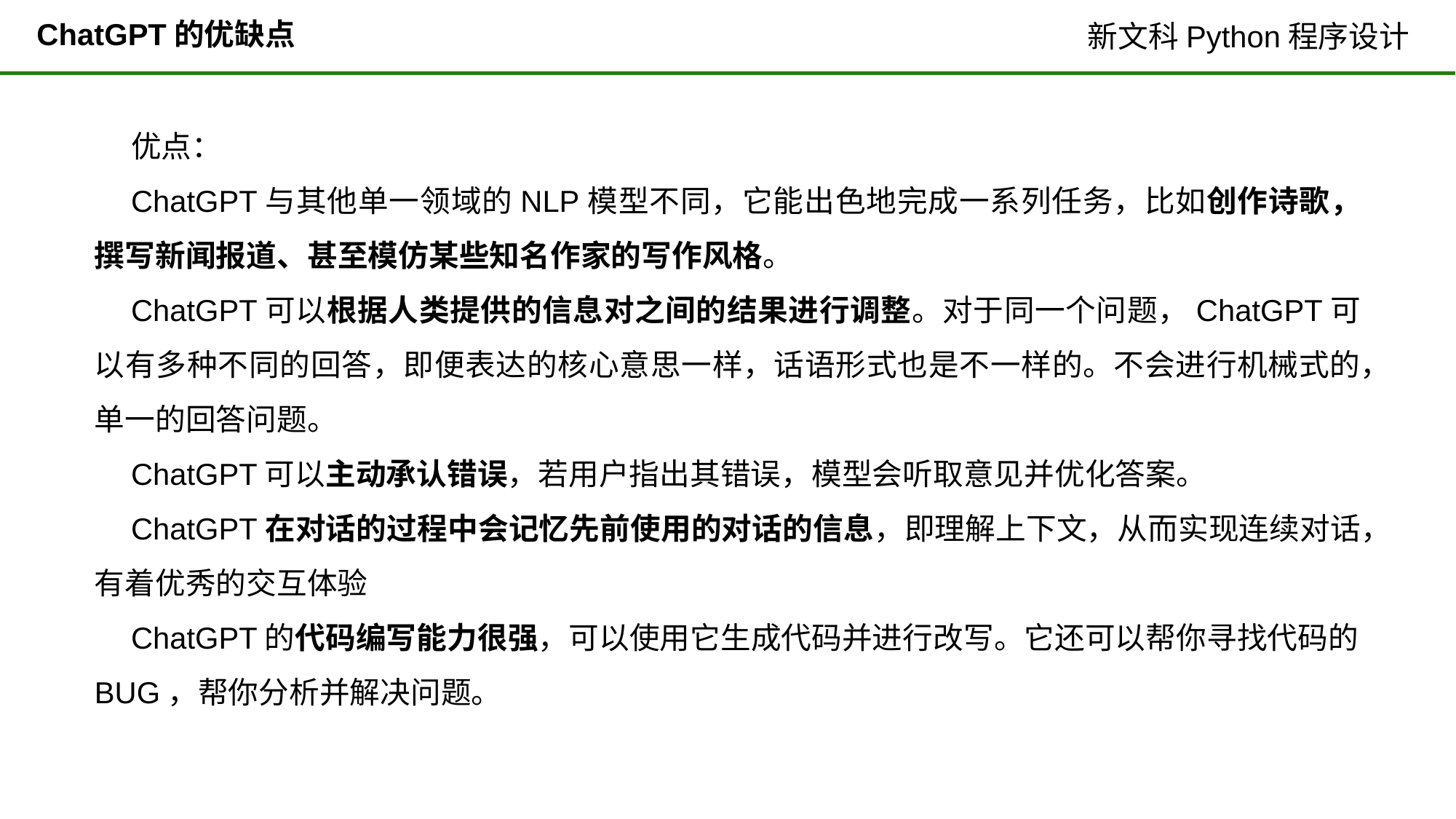

# ChatGPT的优缺点
优点：
ChatGPT与其他单一领域的NLP模型不同，它能出色地完成一系列任务，比如创作诗歌，撰写新闻报道、甚至模仿某些知名作家的写作风格。
ChatGPT可以根据人类提供的信息对之间的结果进行调整。对于同一个问题，ChatGPT可以有多种不同的回答，即便表达的核心意思一样，话语形式也是不一样的。不会进行机械式的，单一的回答问题。
ChatGPT可以主动承认错误，若用户指出其错误，模型会听取意见并优化答案。
ChatGPT在对话的过程中会记忆先前使用的对话的信息，即理解上下文，从而实现连续对话，有着优秀的交互体验
ChatGPT的代码编写能力很强，可以使用它生成代码并进行改写。它还可以帮你寻找代码的BUG，帮你分析并解决问题。